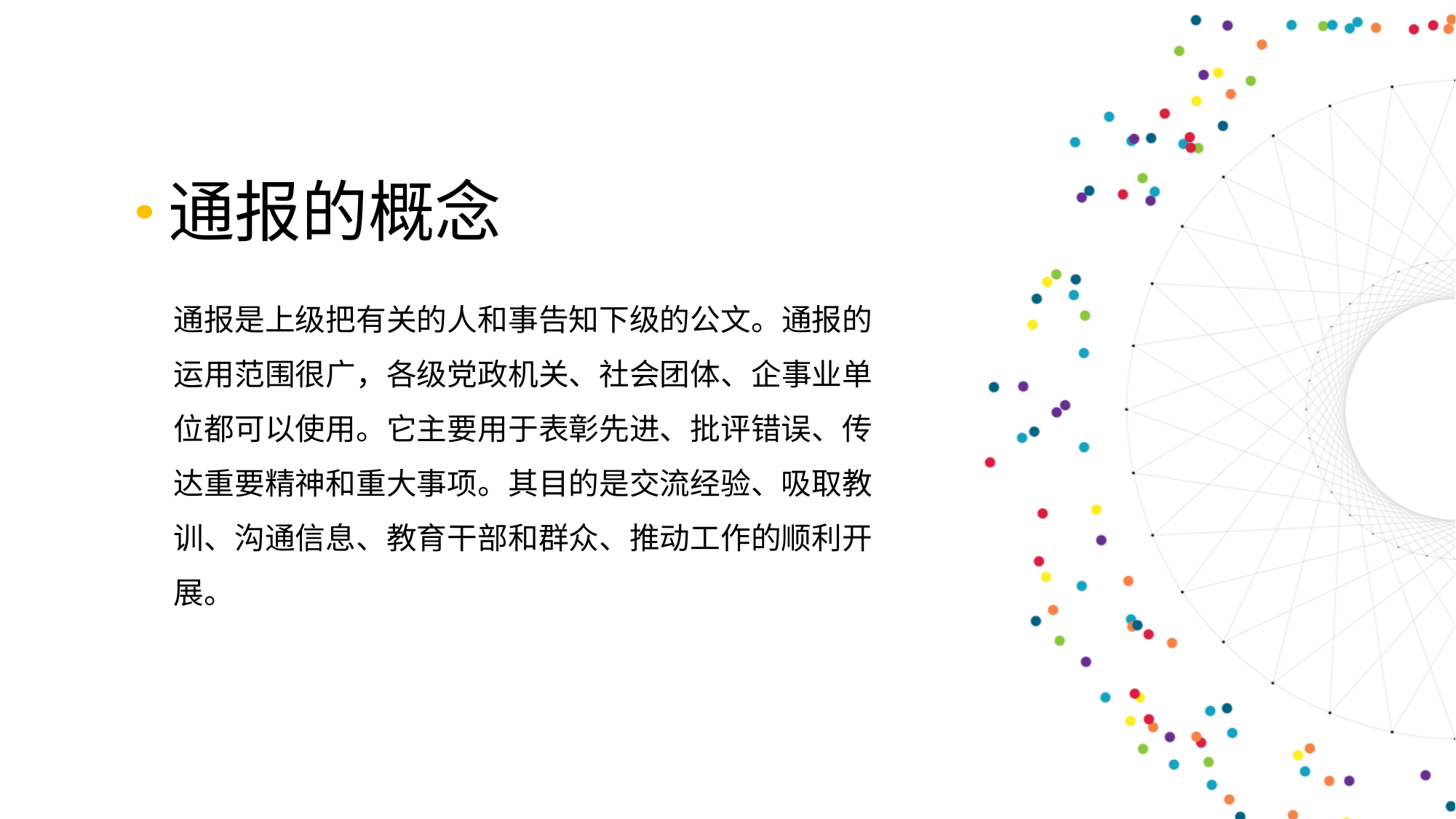

通报的概念

通报是上级把有关的人和事告知下级的公文。通报的运用范围很广，各级党政机关、社会团体、企事业单位都可以使用。它主要用于表彰先进、批评错误、传达重要精神和重大事项。其目的是交流经验、吸取教训、沟通信息、教育干部和群众、推动工作的顺利开展。